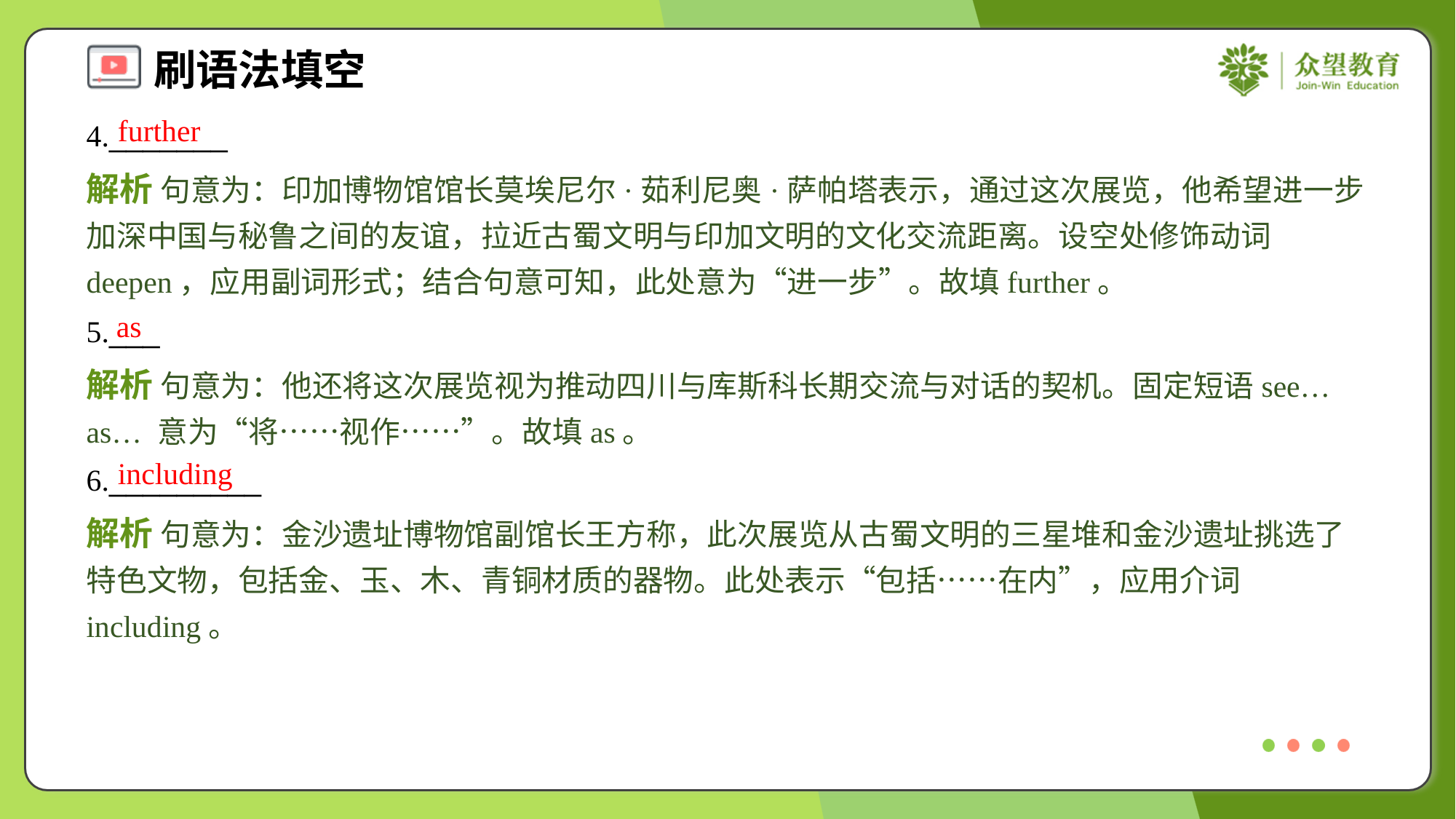

further
4._______
解析 句意为：印加博物馆馆长莫埃尼尔·茹利尼奥·萨帕塔表示，通过这次展览，他希望进一步加深中国与秘鲁之间的友谊，拉近古蜀文明与印加文明的文化交流距离。设空处修饰动词deepen，应用副词形式；结合句意可知，此处意为“进一步”。故填further。
as
5.___
解析 句意为：他还将这次展览视为推动四川与库斯科长期交流与对话的契机。固定短语see… as… 意为“将……视作……”。故填as。
including
6._________
解析 句意为：金沙遗址博物馆副馆长王方称，此次展览从古蜀文明的三星堆和金沙遗址挑选了特色文物，包括金、玉、木、青铜材质的器物。此处表示“包括……在内”，应用介词including。